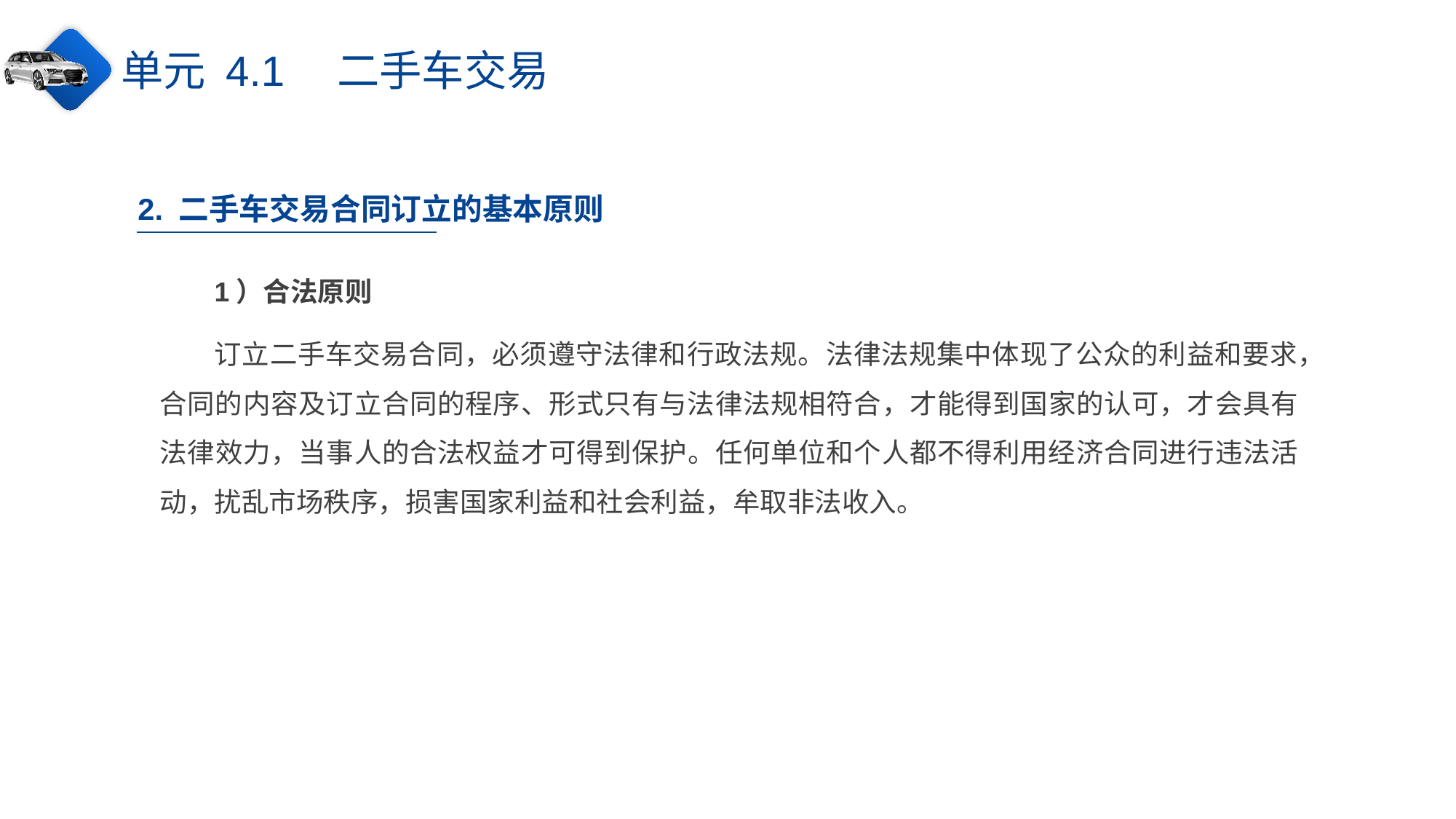

单元 4.1　二手车交易
2. 二手车交易合同订立的基本原则
1）合法原则
订立二手车交易合同，必须遵守法律和行政法规。法律法规集中体现了公众的利益和要求，合同的内容及订立合同的程序、形式只有与法律法规相符合，才能得到国家的认可，才会具有法律效力，当事人的合法权益才可得到保护。任何单位和个人都不得利用经济合同进行违法活动，扰乱市场秩序，损害国家利益和社会利益，牟取非法收入。